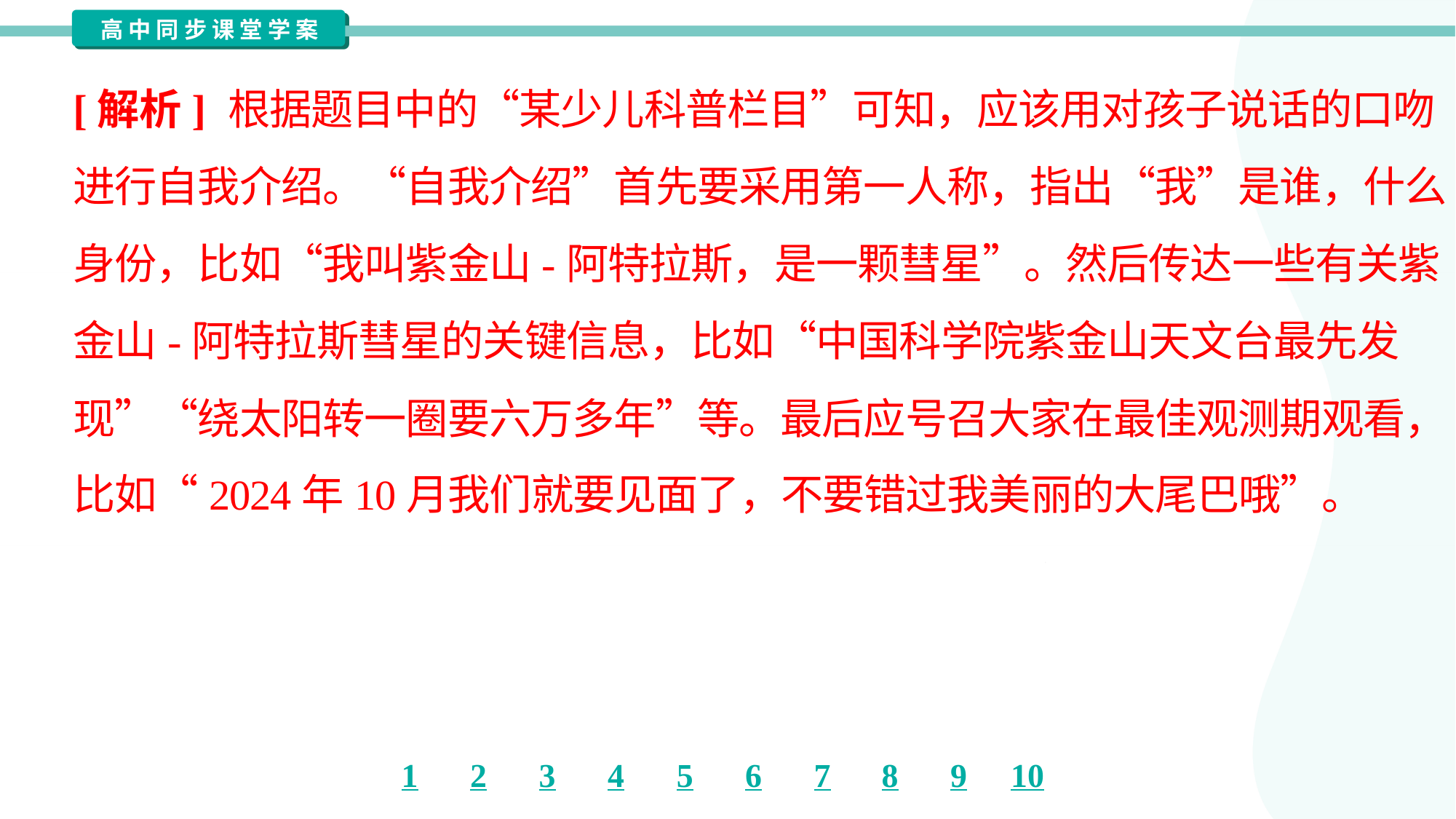

[解析] 根据题目中的“某少儿科普栏目”可知，应该用对孩子说话的口吻
进行自我介绍。“自我介绍”首先要采用第一人称，指出“我”是谁，什么
身份，比如“我叫紫金山-阿特拉斯，是一颗彗星”。然后传达一些有关紫
金山-阿特拉斯彗星的关键信息，比如“中国科学院紫金山天文台最先发
现”“绕太阳转一圈要六万多年”等。最后应号召大家在最佳观测期观看，
比如“2024年10月我们就要见面了，不要错过我美丽的大尾巴哦”。